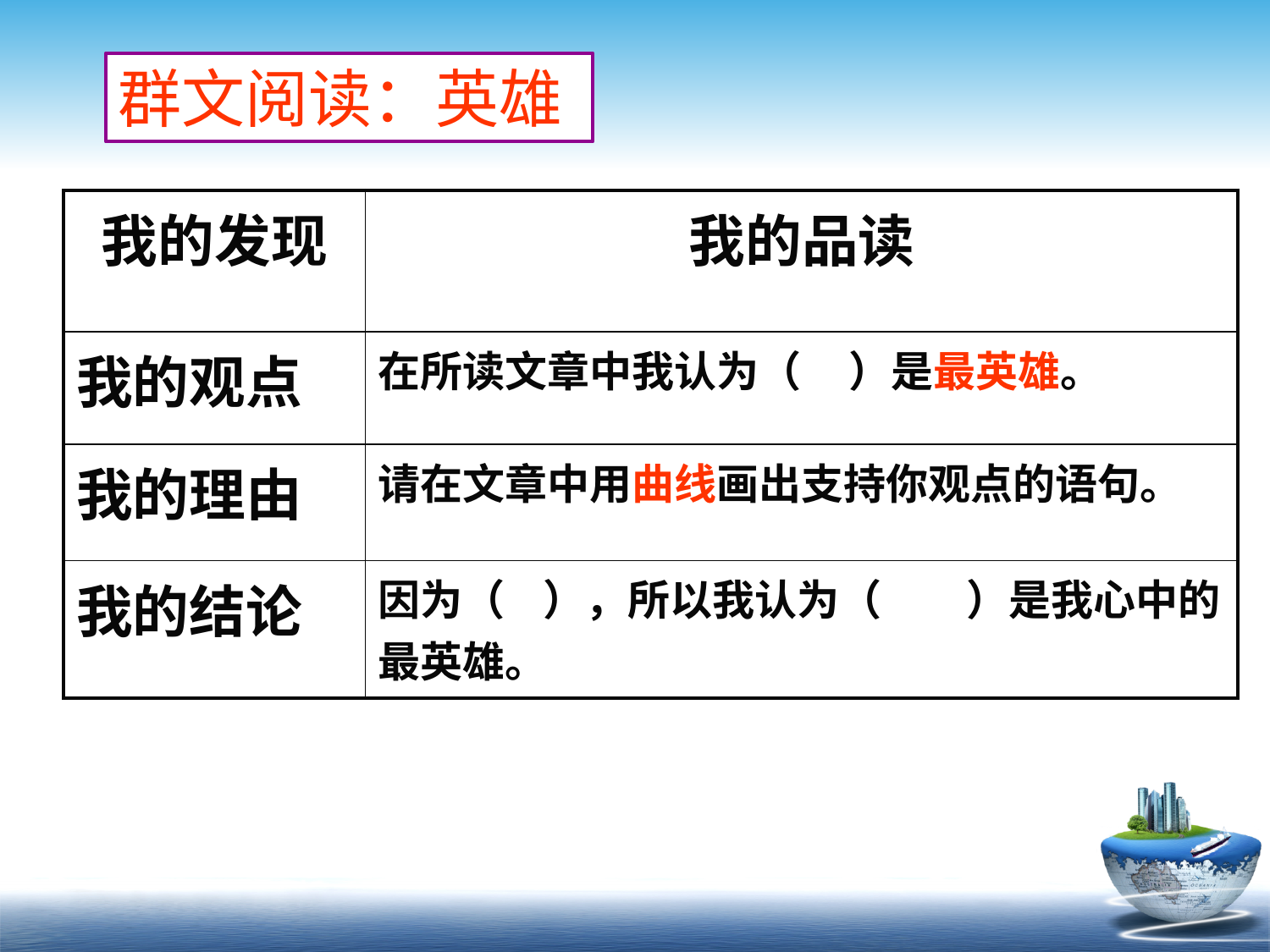

群文阅读：英雄
| 我的发现 | 我的品读 |
| --- | --- |
| 我的观点 | 在所读文章中我认为（ ）是最英雄。 |
| 我的理由 | 请在文章中用曲线画出支持你观点的语句。 |
| 我的结论 | 因为（ ），所以我认为（　　）是我心中的最英雄。 |